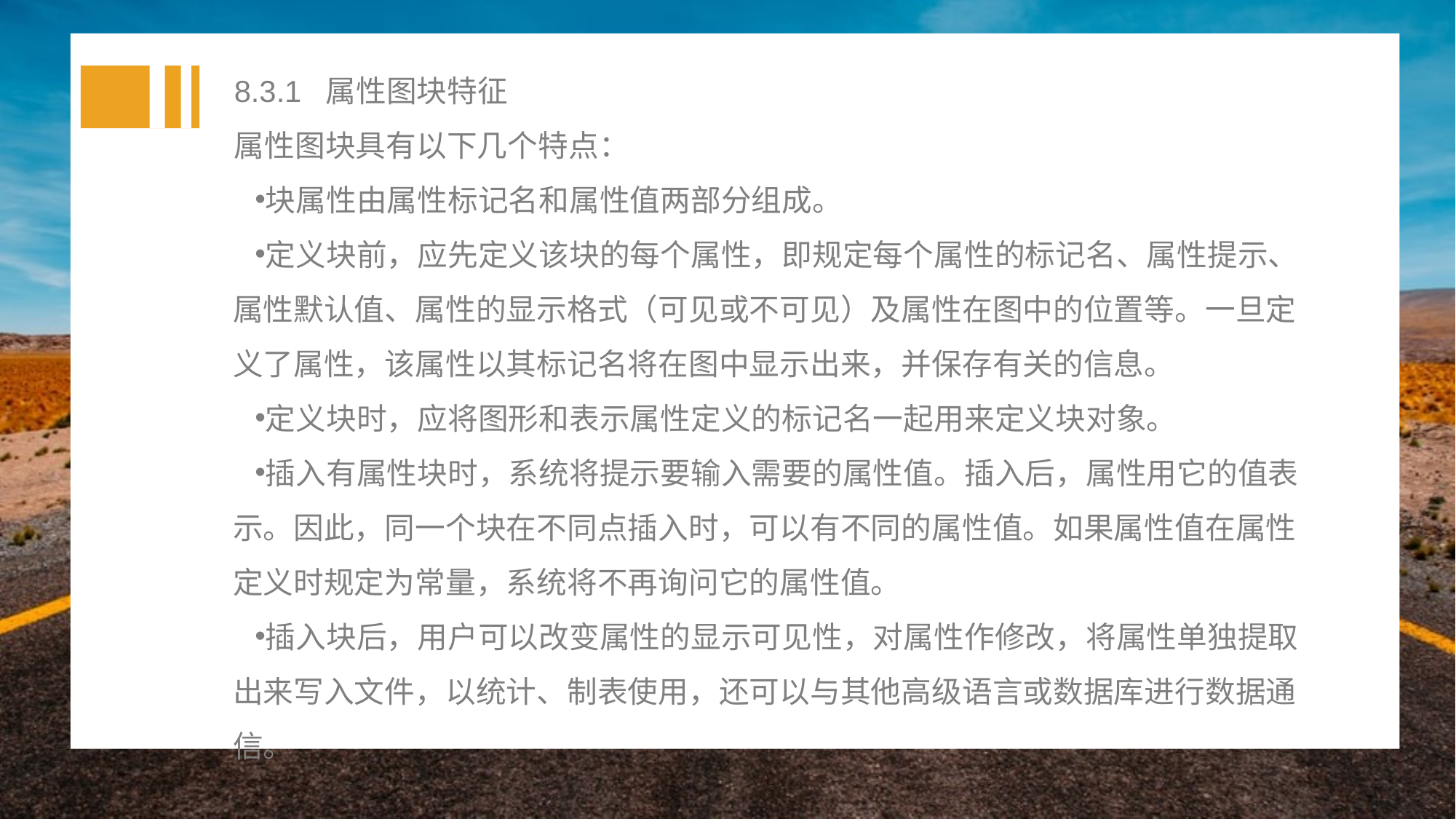

8.3.1  属性图块特征
属性图块具有以下几个特点：
块属性由属性标记名和属性值两部分组成。
定义块前，应先定义该块的每个属性，即规定每个属性的标记名、属性提示、属性默认值、属性的显示格式（可见或不可见）及属性在图中的位置等。一旦定义了属性，该属性以其标记名将在图中显示出来，并保存有关的信息。
定义块时，应将图形和表示属性定义的标记名一起用来定义块对象。
插入有属性块时，系统将提示要输入需要的属性值。插入后，属性用它的值表示。因此，同一个块在不同点插入时，可以有不同的属性值。如果属性值在属性定义时规定为常量，系统将不再询问它的属性值。
插入块后，用户可以改变属性的显示可见性，对属性作修改，将属性单独提取出来写入文件，以统计、制表使用，还可以与其他高级语言或数据库进行数据通信。